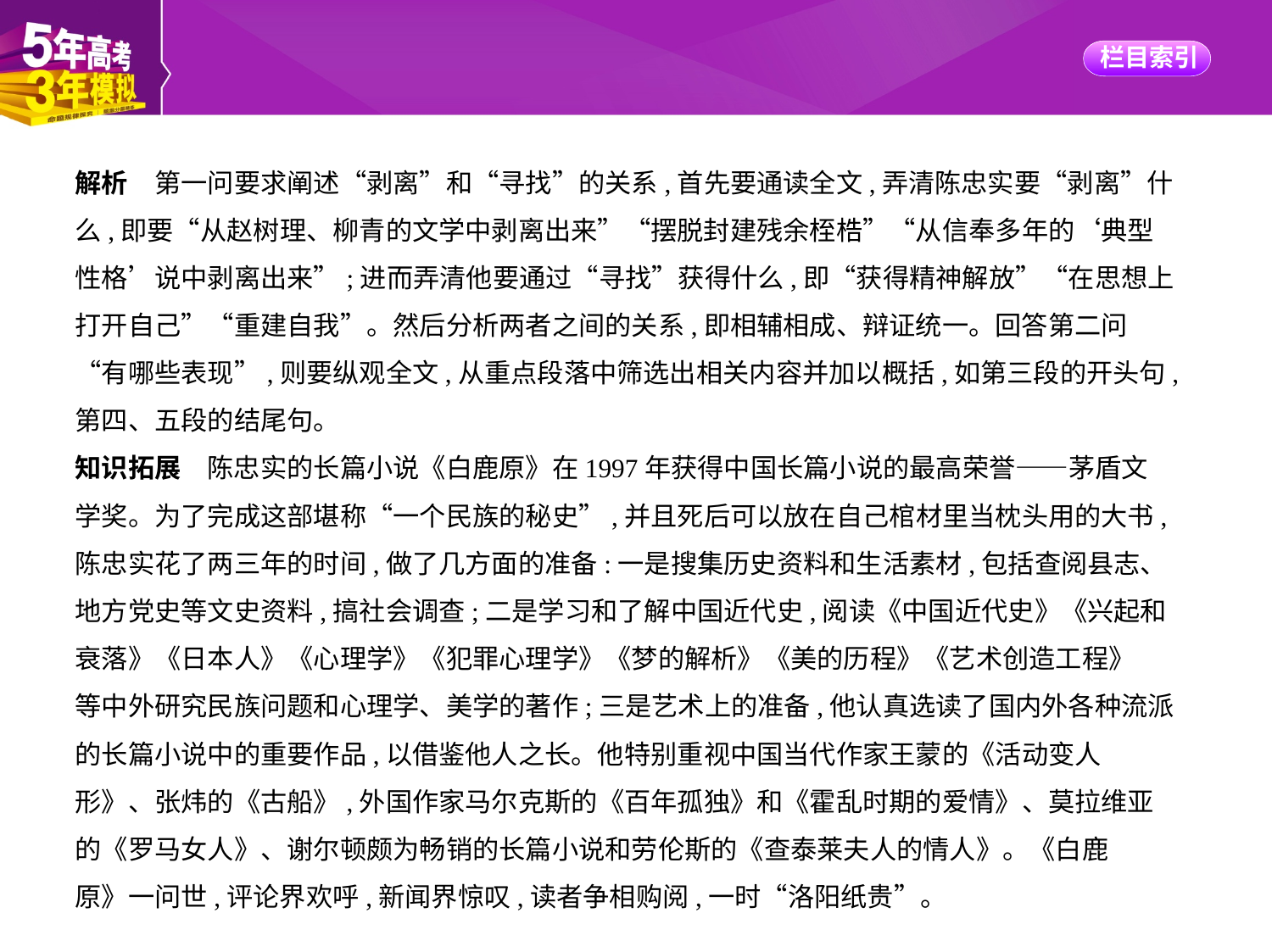

解析　第一问要求阐述“剥离”和“寻找”的关系,首先要通读全文,弄清陈忠实要“剥离”什
么,即要“从赵树理、柳青的文学中剥离出来”“摆脱封建残余桎梏”“从信奉多年的‘典型
性格’说中剥离出来”;进而弄清他要通过“寻找”获得什么,即“获得精神解放”“在思想上
打开自己”“重建自我”。然后分析两者之间的关系,即相辅相成、辩证统一。回答第二问
“有哪些表现”,则要纵观全文,从重点段落中筛选出相关内容并加以概括,如第三段的开头句,
第四、五段的结尾句。
知识拓展　陈忠实的长篇小说《白鹿原》在1997年获得中国长篇小说的最高荣誉——茅盾文
学奖。为了完成这部堪称“一个民族的秘史”,并且死后可以放在自己棺材里当枕头用的大书,
陈忠实花了两三年的时间,做了几方面的准备:一是搜集历史资料和生活素材,包括查阅县志、
地方党史等文史资料,搞社会调查;二是学习和了解中国近代史,阅读《中国近代史》《兴起和
衰落》《日本人》《心理学》《犯罪心理学》《梦的解析》《美的历程》《艺术创造工程》
等中外研究民族问题和心理学、美学的著作;三是艺术上的准备,他认真选读了国内外各种流派
的长篇小说中的重要作品,以借鉴他人之长。他特别重视中国当代作家王蒙的《活动变人
形》、张炜的《古船》,外国作家马尔克斯的《百年孤独》和《霍乱时期的爱情》、莫拉维亚
的《罗马女人》、谢尔顿颇为畅销的长篇小说和劳伦斯的《查泰莱夫人的情人》。《白鹿
原》一问世,评论界欢呼,新闻界惊叹,读者争相购阅,一时“洛阳纸贵”。